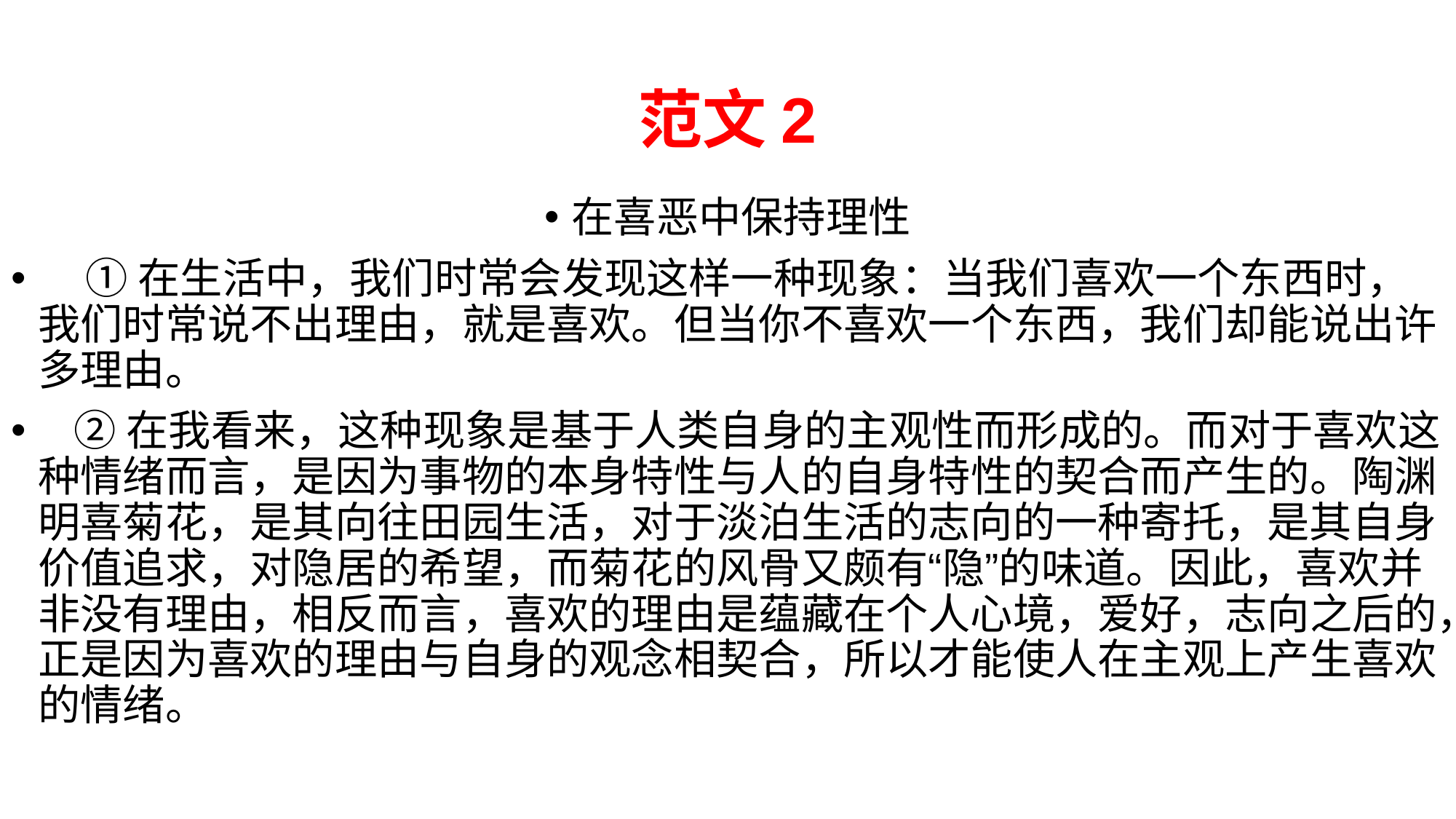

# 范文2
在喜恶中保持理性
    ①在生活中，我们时常会发现这样一种现象：当我们喜欢一个东西时，我们时常说不出理由，就是喜欢。但当你不喜欢一个东西，我们却能说出许多理由。
   ②在我看来，这种现象是基于人类自身的主观性而形成的。而对于喜欢这种情绪而言，是因为事物的本身特性与人的自身特性的契合而产生的。陶渊明喜菊花，是其向往田园生活，对于淡泊生活的志向的一种寄托，是其自身价值追求，对隐居的希望，而菊花的风骨又颇有“隐”的味道。因此，喜欢并非没有理由，相反而言，喜欢的理由是蕴藏在个人心境，爱好，志向之后的，正是因为喜欢的理由与自身的观念相契合，所以才能使人在主观上产生喜欢的情绪。